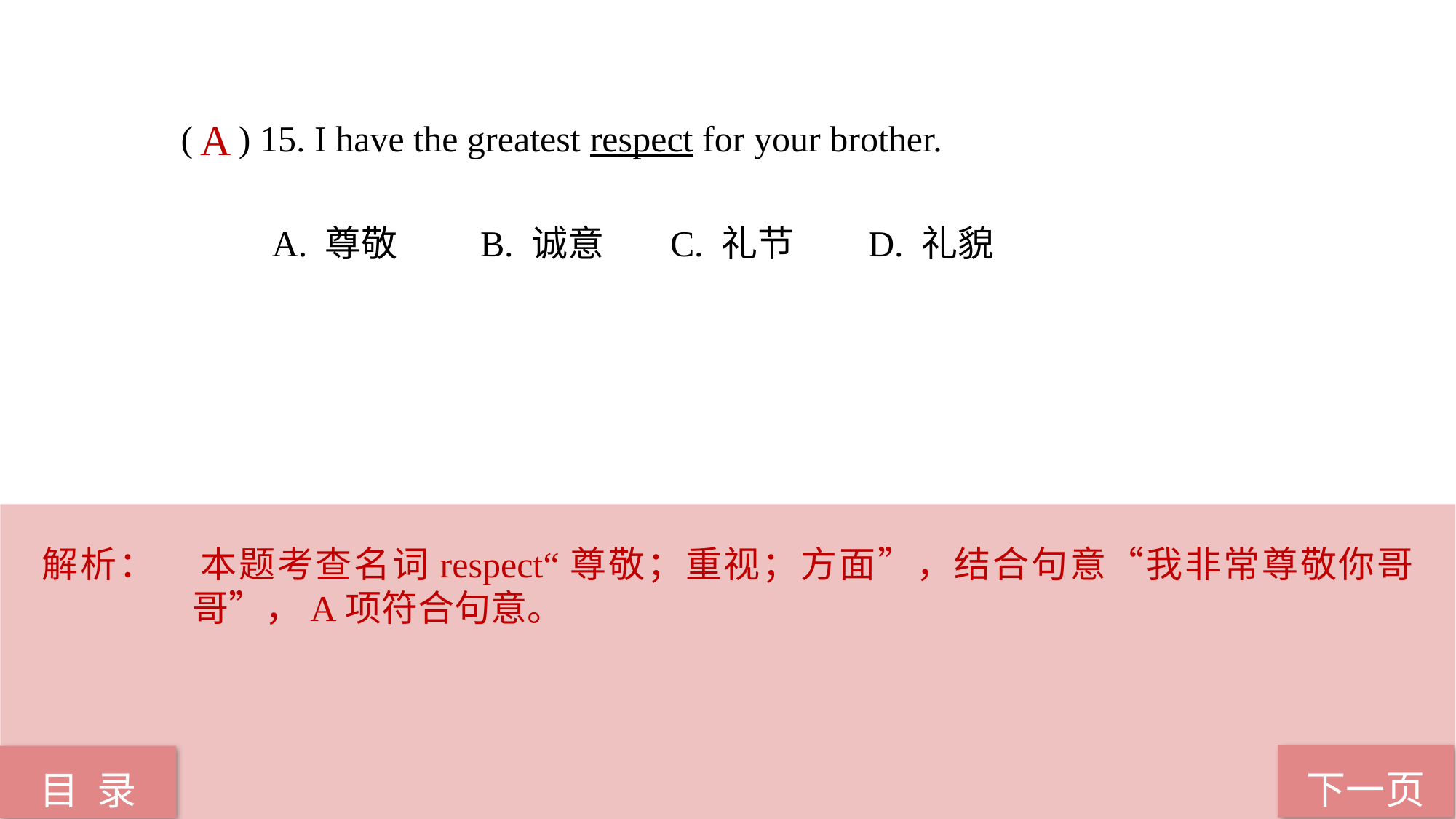

(     ) 15. I have the greatest respect for your brother.

          A. 尊敬         B. 诚意       C. 礼节        D. 礼貌
A
解析：	本题考查名词respect“尊敬；重视；方面”，结合句意“我非常尊敬你哥哥”，A项符合句意。